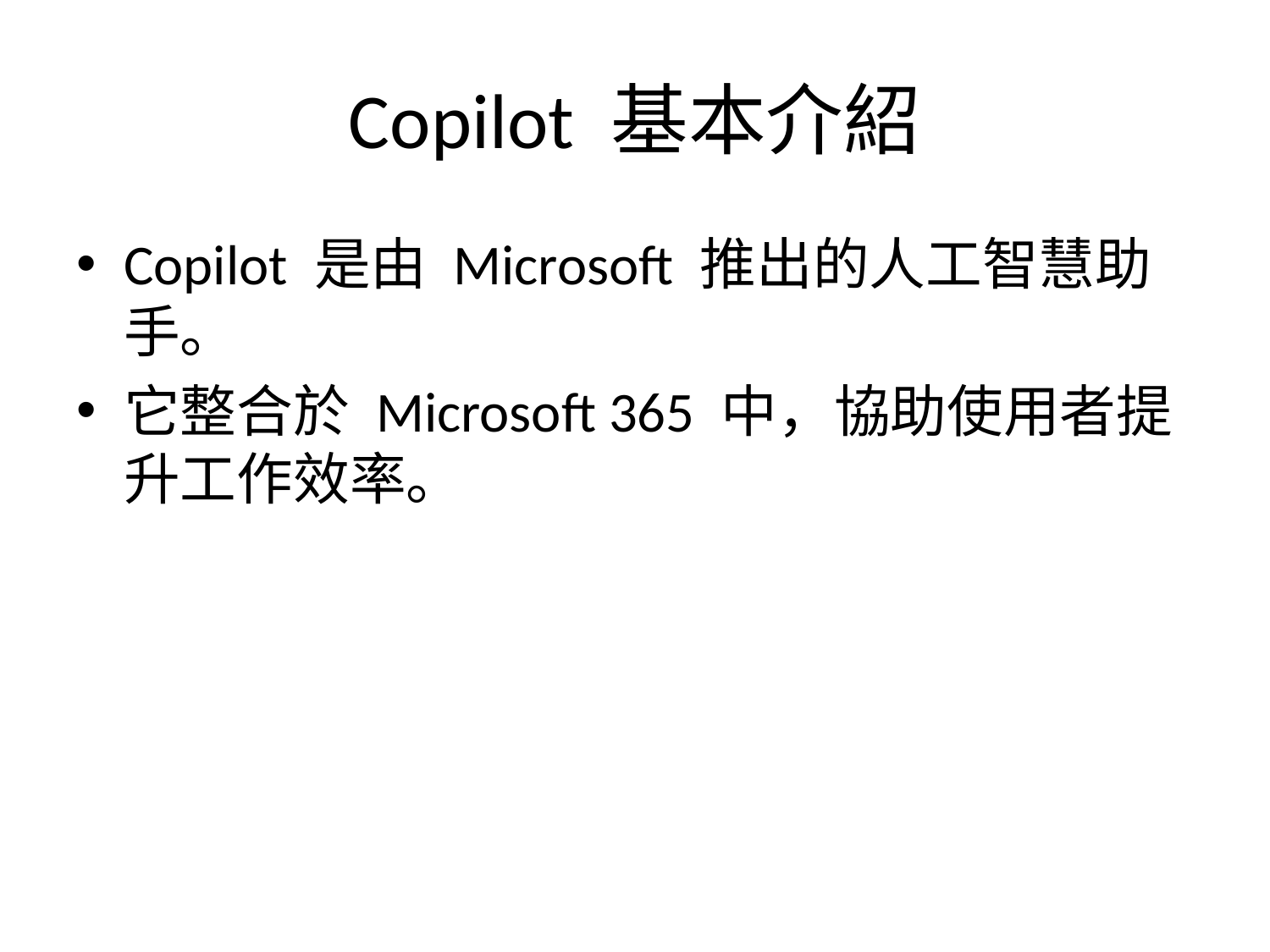

# Copilot 基本介紹
Copilot 是由 Microsoft 推出的人工智慧助手。
它整合於 Microsoft 365 中，協助使用者提升工作效率。